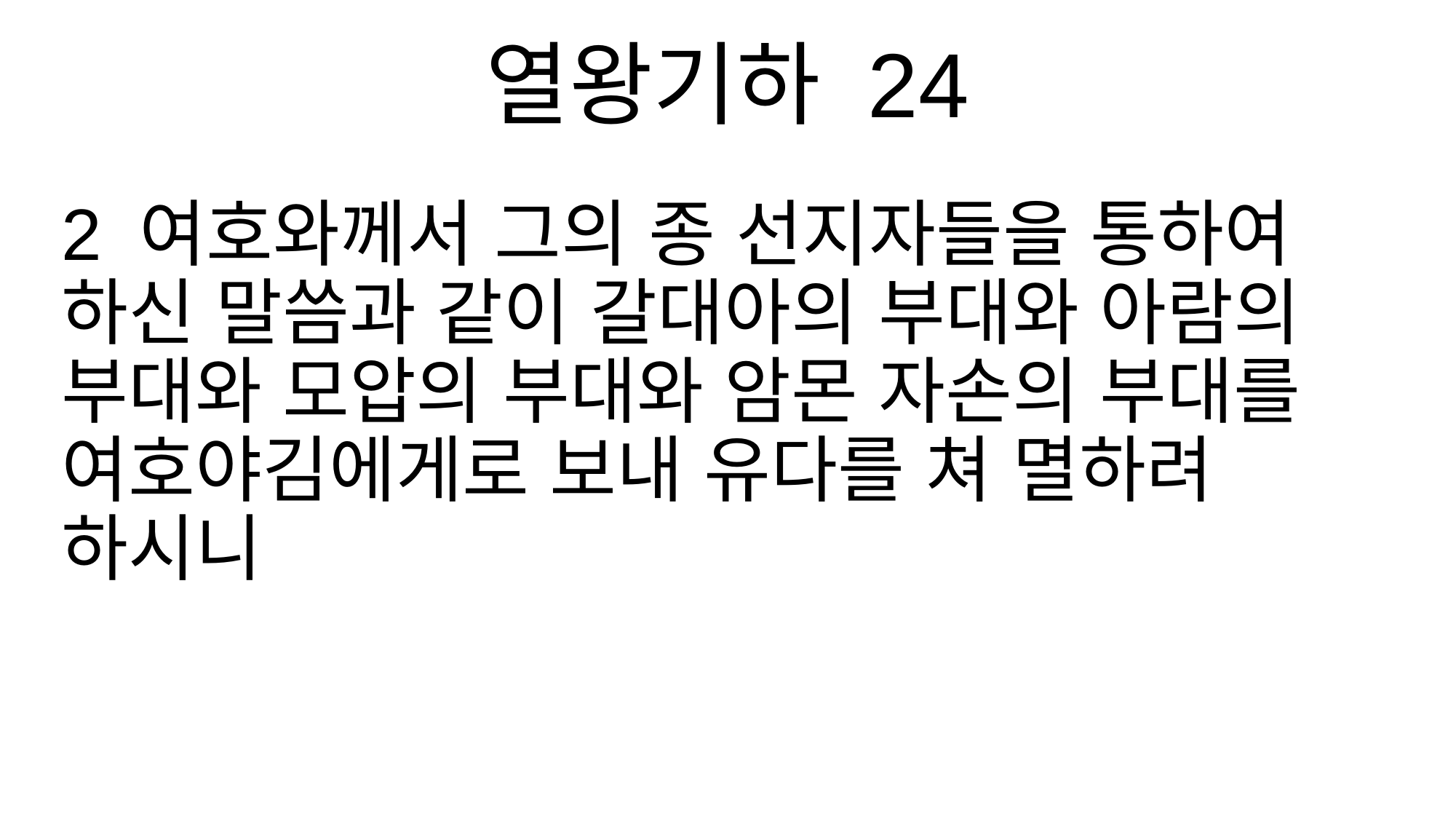

열왕기하 24
2 여호와께서 그의 종 선지자들을 통하여 하신 말씀과 같이 갈대아의 부대와 아람의 부대와 모압의 부대와 암몬 자손의 부대를 여호야김에게로 보내 유다를 쳐 멸하려 하시니